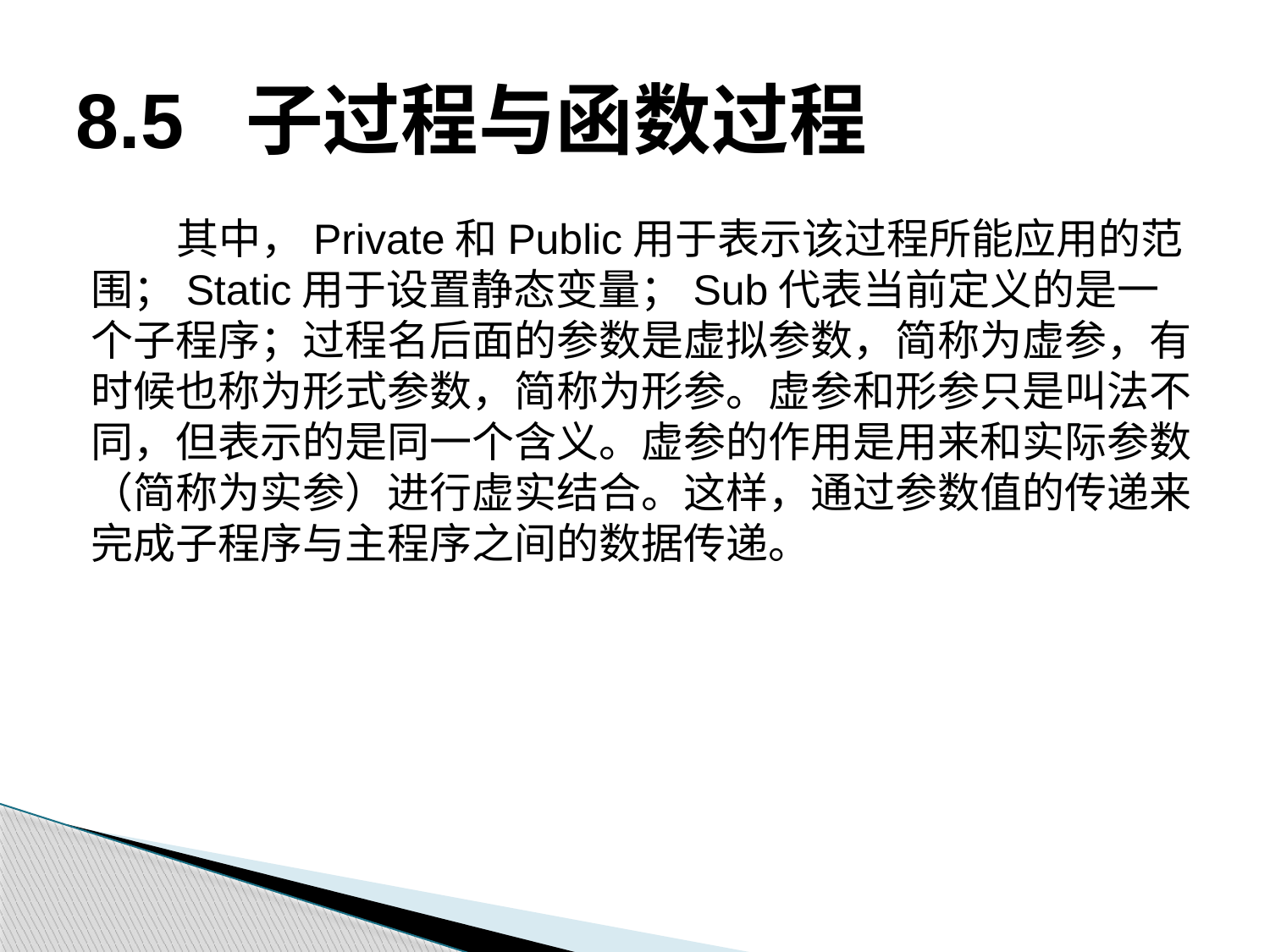

# 8.5  子过程与函数过程
其中，Private和Public用于表示该过程所能应用的范围；Static用于设置静态变量；Sub代表当前定义的是一个子程序；过程名后面的参数是虚拟参数，简称为虚参，有时候也称为形式参数，简称为形参。虚参和形参只是叫法不同，但表示的是同一个含义。虚参的作用是用来和实际参数（简称为实参）进行虚实结合。这样，通过参数值的传递来完成子程序与主程序之间的数据传递。